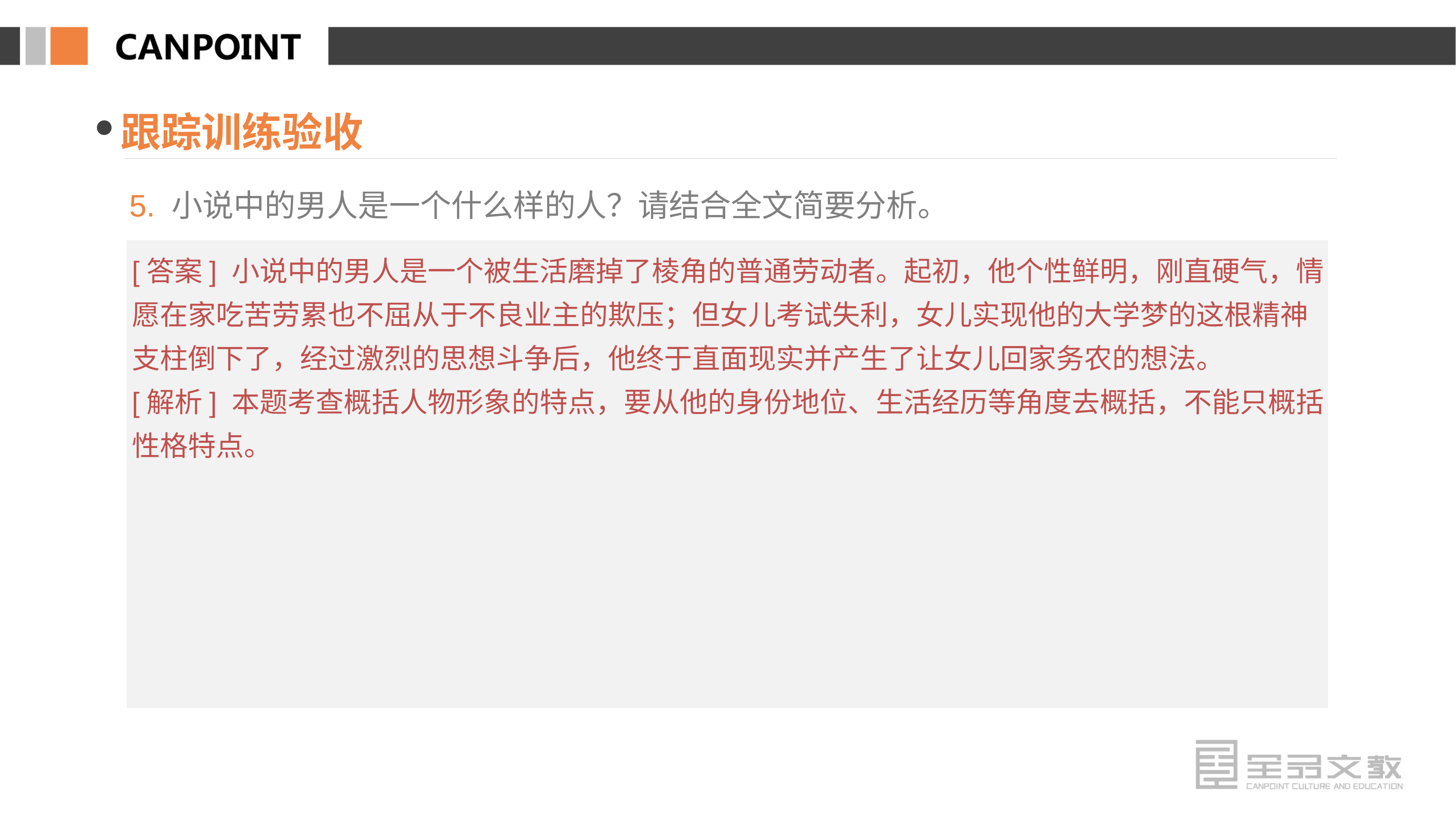

跟踪训练验收

5. 小说中的男人是一个什么样的人？请结合全文简要分析。

[答案] 小说中的男人是一个被生活磨掉了棱角的普通劳动者。起初，他个性鲜明，刚直硬气，情愿在家吃苦劳累也不屈从于不良业主的欺压；但女儿考试失利，女儿实现他的大学梦的这根精神支柱倒下了，经过激烈的思想斗争后，他终于直面现实并产生了让女儿回家务农的想法。
[解析] 本题考查概括人物形象的特点，要从他的身份地位、生活经历等角度去概括，不能只概括性格特点。